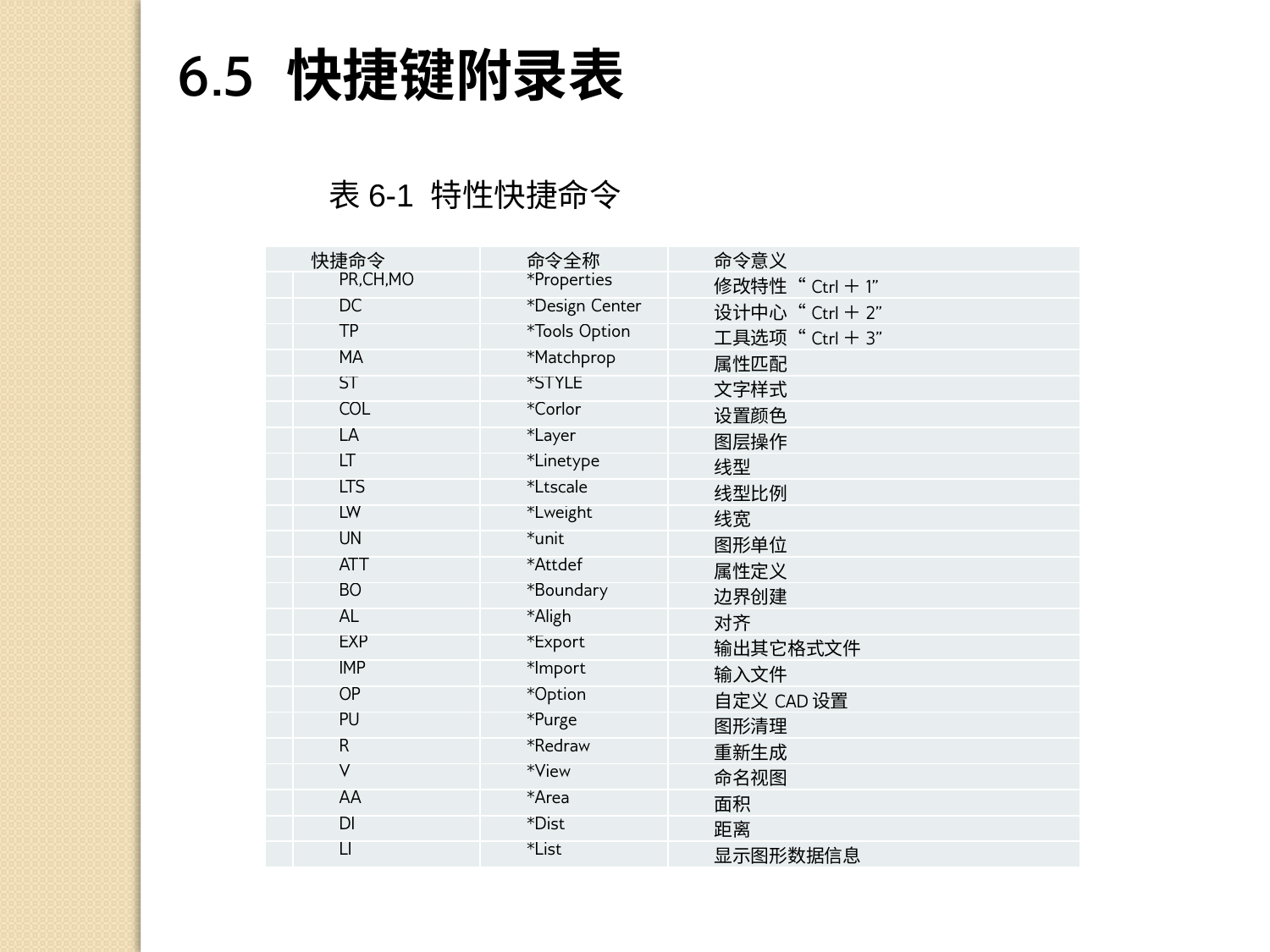

6.5 快捷键附录表

                    表6-1 特性快捷命令

| 快捷命令 |  | 命令全称 | 命令意义 |
| --- | --- | --- | --- |
|  | PR,CH,MO | \*Properties | 修改特性“Ctrl＋1” |
|  | DC | \*Design Center | 设计中心“Ctrl＋2” |
|  | TP | \*Tools Option | 工具选项“Ctrl＋3” |
|  | MA | \*Matchprop | 属性匹配 |
|  | ST | \*STYLE | 文字样式 |
|  | COL | \*Corlor | 设置颜色 |
|  | LA | \*Layer | 图层操作 |
|  | LT | \*Linetype | 线型 |
|  | LTS | \*Ltscale | 线型比例 |
|  | LW | \*Lweight | 线宽 |
|  | UN | \*unit | 图形单位 |
|  | ATT | \*Attdef | 属性定义 |
|  | BO | \*Boundary | 边界创建 |
|  | AL | \*Aligh | 对齐 |
|  | EXP | \*Export | 输出其它格式文件 |
|  | IMP | \*Import | 输入文件 |
|  | OP | \*Option | 自定义CAD设置 |
|  | PU | \*Purge | 图形清理 |
|  | R | \*Redraw | 重新生成 |
|  | V | \*View | 命名视图 |
|  | AA | \*Area | 面积 |
|  | DI | \*Dist | 距离 |
|  | LI | \*List | 显示图形数据信息 |